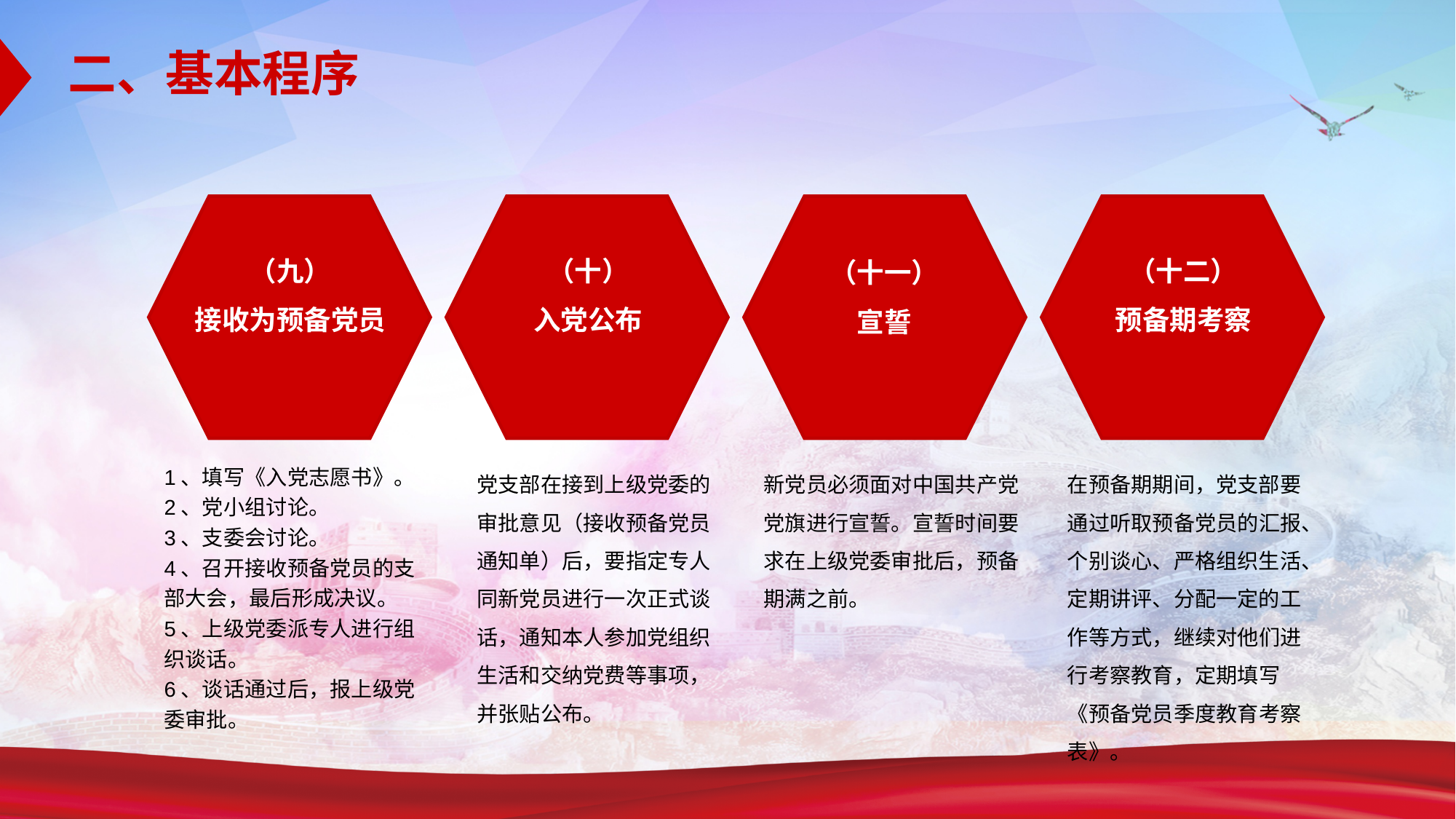

二、基本程序

（九）
接收为预备党员
（十）
入党公布
（十二）
预备期考察
（十一）
宣誓
1、填写《入党志愿书》。
2、党小组讨论。
3、支委会讨论。
4、召开接收预备党员的支部大会，最后形成决议。
5、上级党委派专人进行组织谈话。
6、谈话通过后，报上级党委审批。

党支部在接到上级党委的审批意见（接收预备党员通知单）后，要指定专人同新党员进行一次正式谈话，通知本人参加党组织生活和交纳党费等事项，并张贴公布。
新党员必须面对中国共产党党旗进行宣誓。宣誓时间要求在上级党委审批后，预备期满之前。
在预备期期间，党支部要通过听取预备党员的汇报、个别谈心、严格组织生活、定期讲评、分配一定的工作等方式，继续对他们进行考察教育，定期填写《预备党员季度教育考察表》。